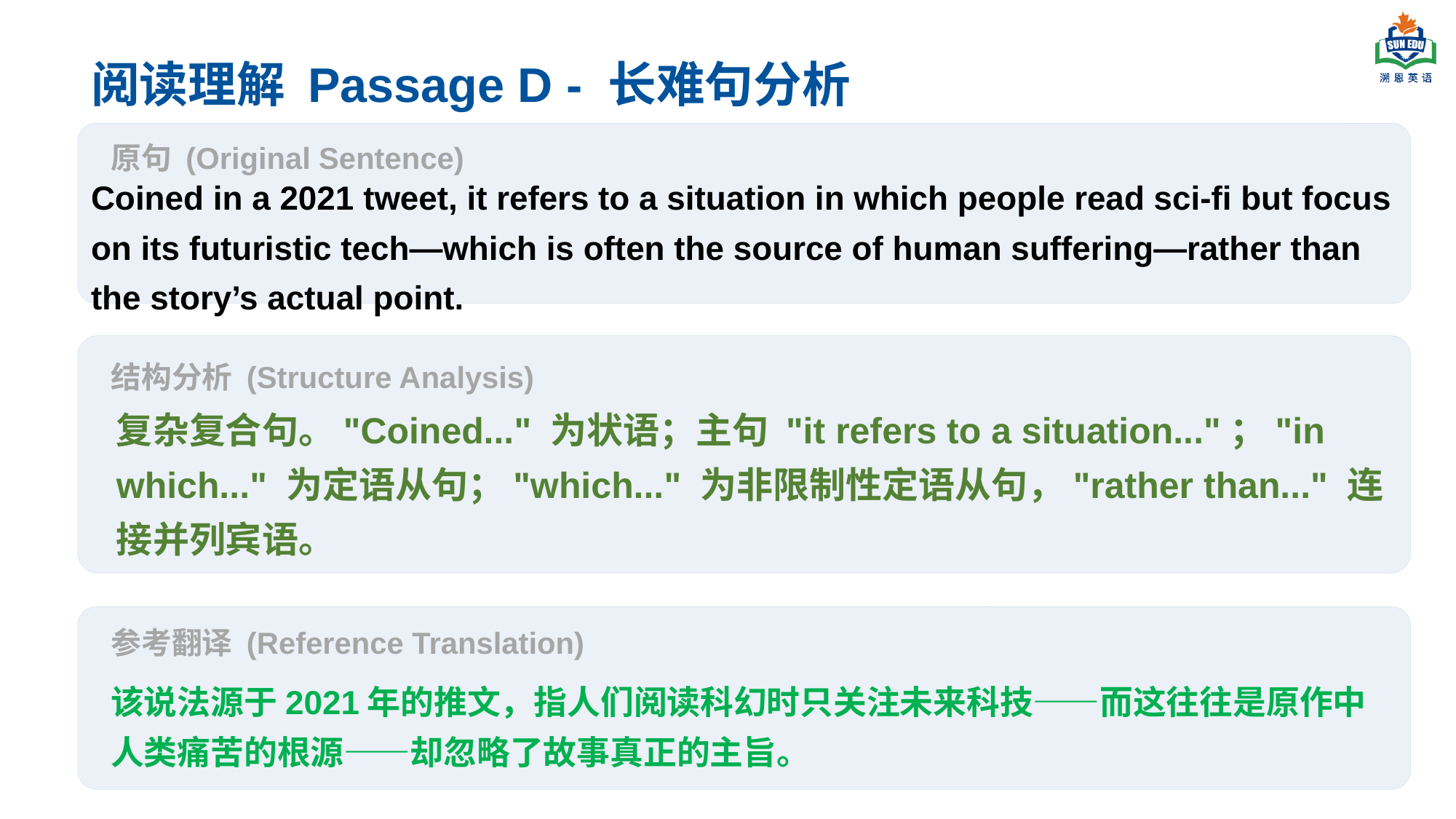

阅读理解 Passage D - 长难句分析

原句 (Original Sentence)
Coined in a 2021 tweet, it refers to a situation in which people read sci-fi but focus on its futuristic tech—which is often the source of human suffering—rather than the story’s actual point.

结构分析 (Structure Analysis)
复杂复合句。"Coined..." 为状语；主句 "it refers to a situation..."；"in which..." 为定语从句；"which..." 为非限制性定语从句，"rather than..." 连接并列宾语。

参考翻译 (Reference Translation)
该说法源于2021年的推文，指人们阅读科幻时只关注未来科技——而这往往是原作中人类痛苦的根源——却忽略了故事真正的主旨。